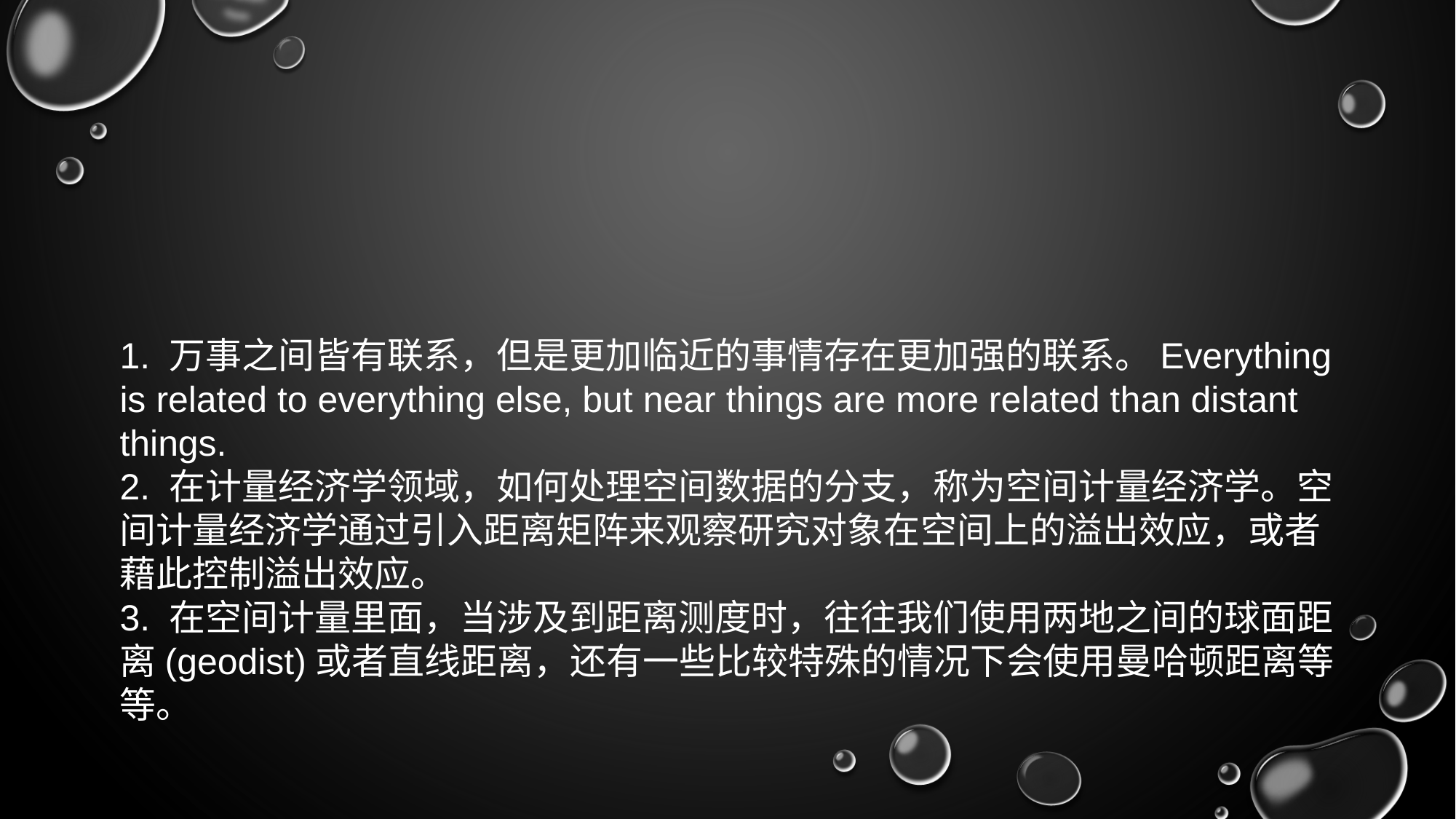

#

1. 万事之间皆有联系，但是更加临近的事情存在更加强的联系。Everything is related to everything else, but near things are more related than distant things.
2. 在计量经济学领域，如何处理空间数据的分支，称为空间计量经济学。空间计量经济学通过引入距离矩阵来观察研究对象在空间上的溢出效应，或者藉此控制溢出效应。
3. 在空间计量里面，当涉及到距离测度时，往往我们使用两地之间的球面距离(geodist)或者直线距离，还有一些比较特殊的情况下会使用曼哈顿距离等等。